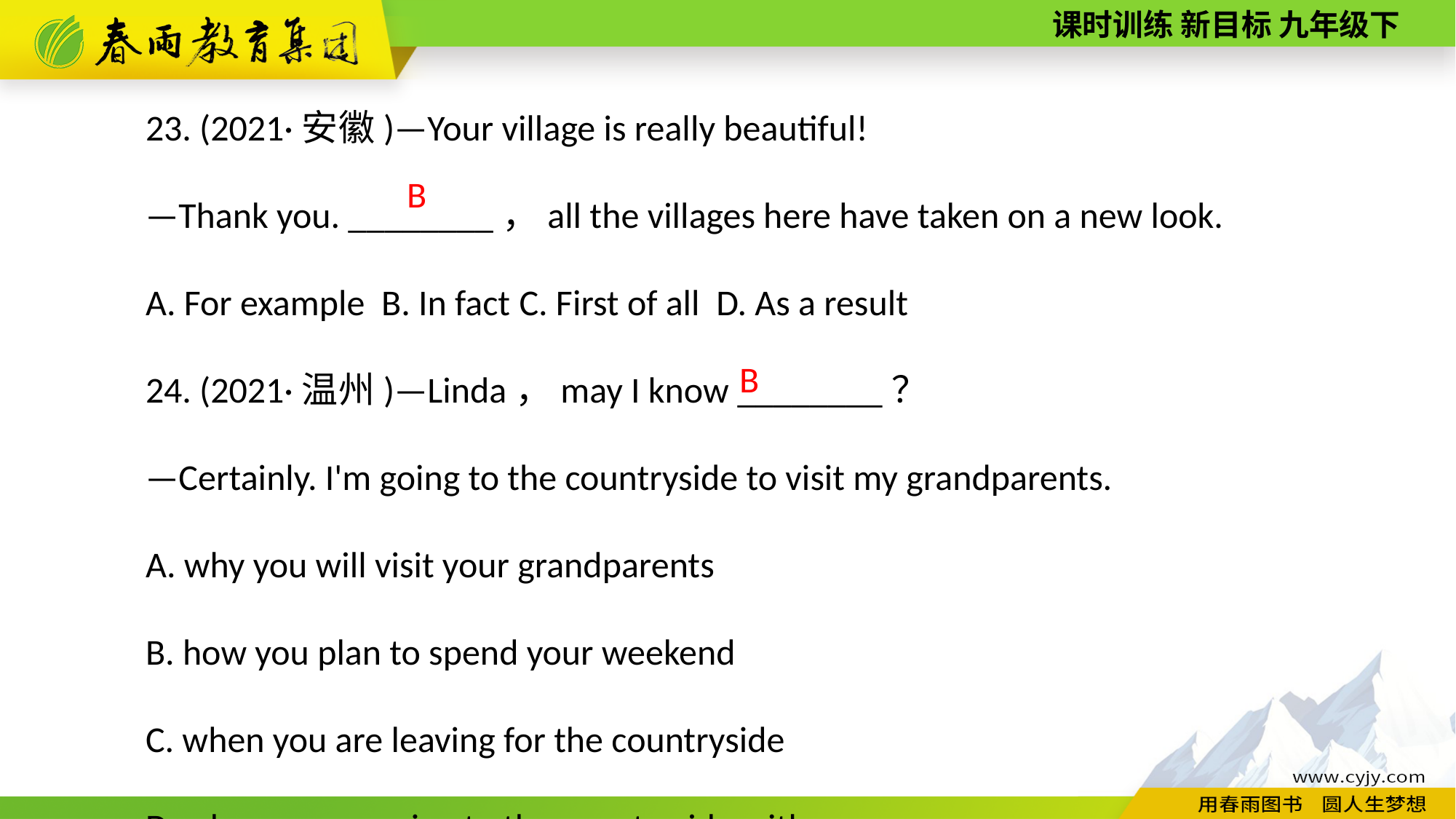

23. (2021·安徽)—Your village is really beautiful!
—Thank you. ________，all the villages here have taken on a new look.
A. For example  B. In fact  C. First of all  D. As a result
24. (2021·温州)—Linda，may I know ________？
—Certainly. I'm going to the countryside to visit my grandparents.
A. why you will visit your grandparents
B. how you plan to spend your weekend
C. when you are leaving for the countryside
D. who you are going to the countryside with
B
B